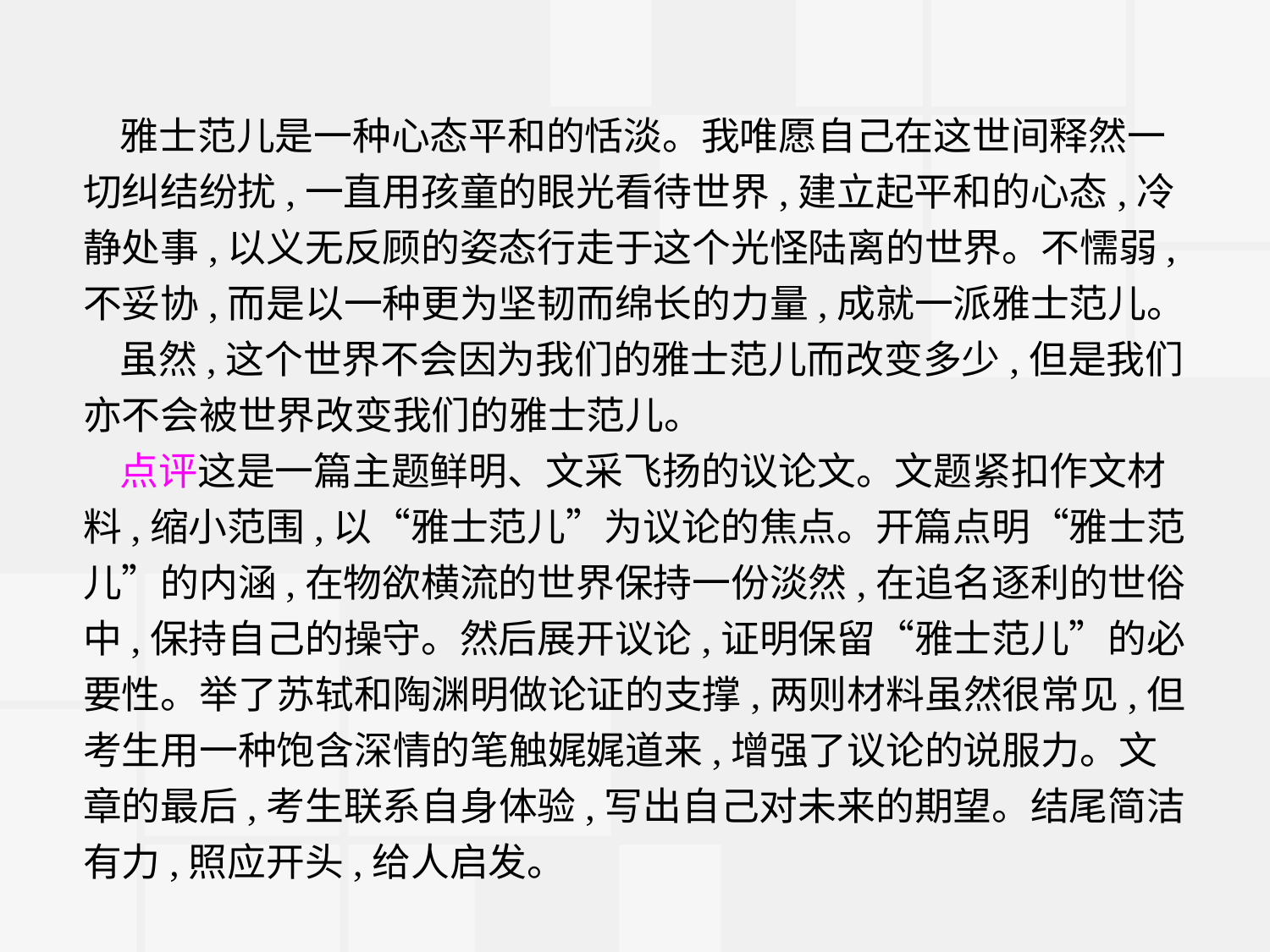

雅士范儿是一种心态平和的恬淡。我唯愿自己在这世间释然一切纠结纷扰,一直用孩童的眼光看待世界,建立起平和的心态,冷静处事,以义无反顾的姿态行走于这个光怪陆离的世界。不懦弱,不妥协,而是以一种更为坚韧而绵长的力量,成就一派雅士范儿。
虽然,这个世界不会因为我们的雅士范儿而改变多少,但是我们亦不会被世界改变我们的雅士范儿。
点评这是一篇主题鲜明、文采飞扬的议论文。文题紧扣作文材料,缩小范围,以“雅士范儿”为议论的焦点。开篇点明“雅士范儿”的内涵,在物欲横流的世界保持一份淡然,在追名逐利的世俗中,保持自己的操守。然后展开议论,证明保留“雅士范儿”的必要性。举了苏轼和陶渊明做论证的支撑,两则材料虽然很常见,但考生用一种饱含深情的笔触娓娓道来,增强了议论的说服力。文章的最后,考生联系自身体验,写出自己对未来的期望。结尾简洁有力,照应开头,给人启发。